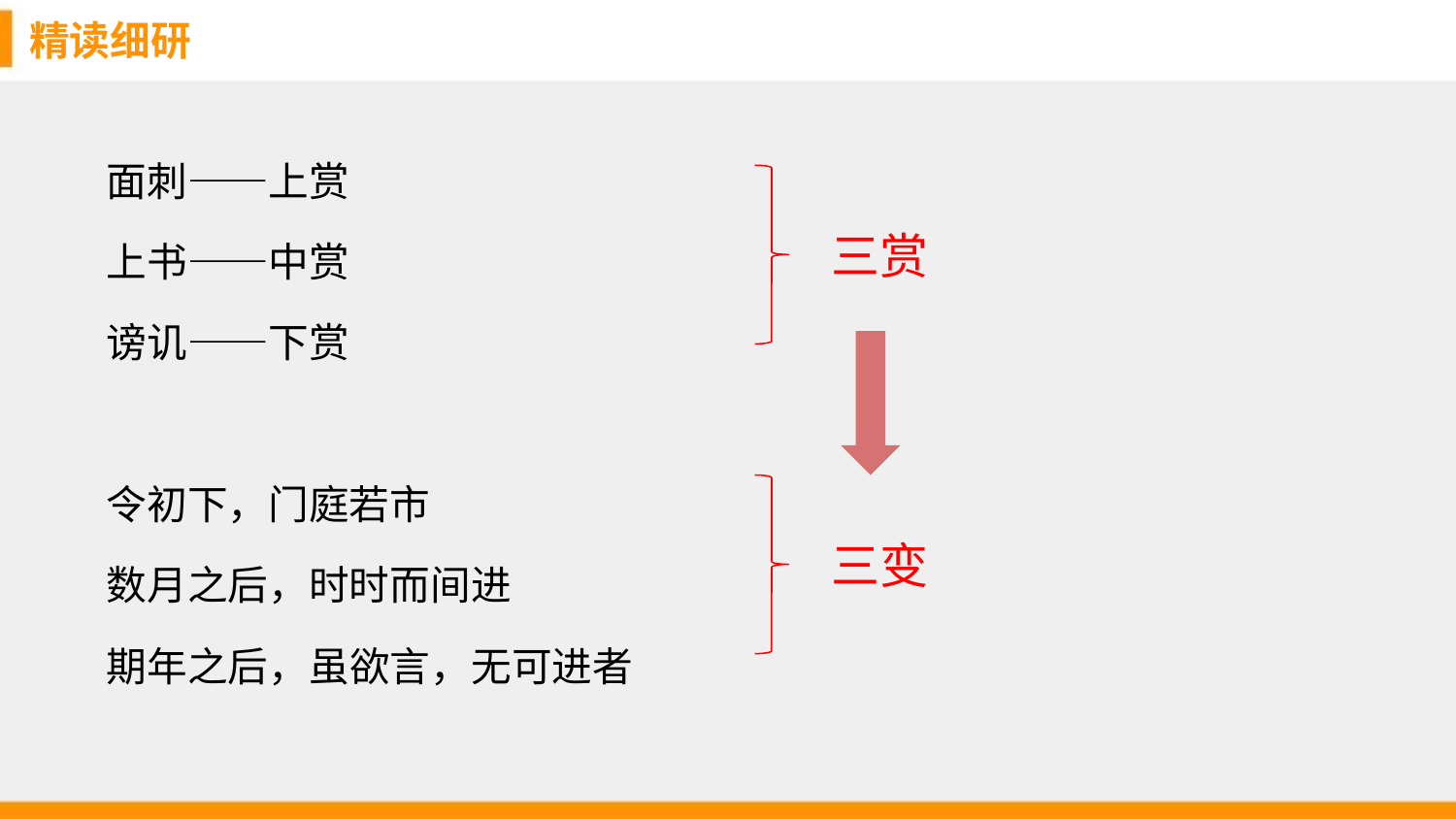

# 精读细研
    面刺——上赏
    上书——中赏
    谤讥——下赏

    令初下，门庭若市
    数月之后，时时而间进
    期年之后，虽欲言，无可进者

三赏

三变